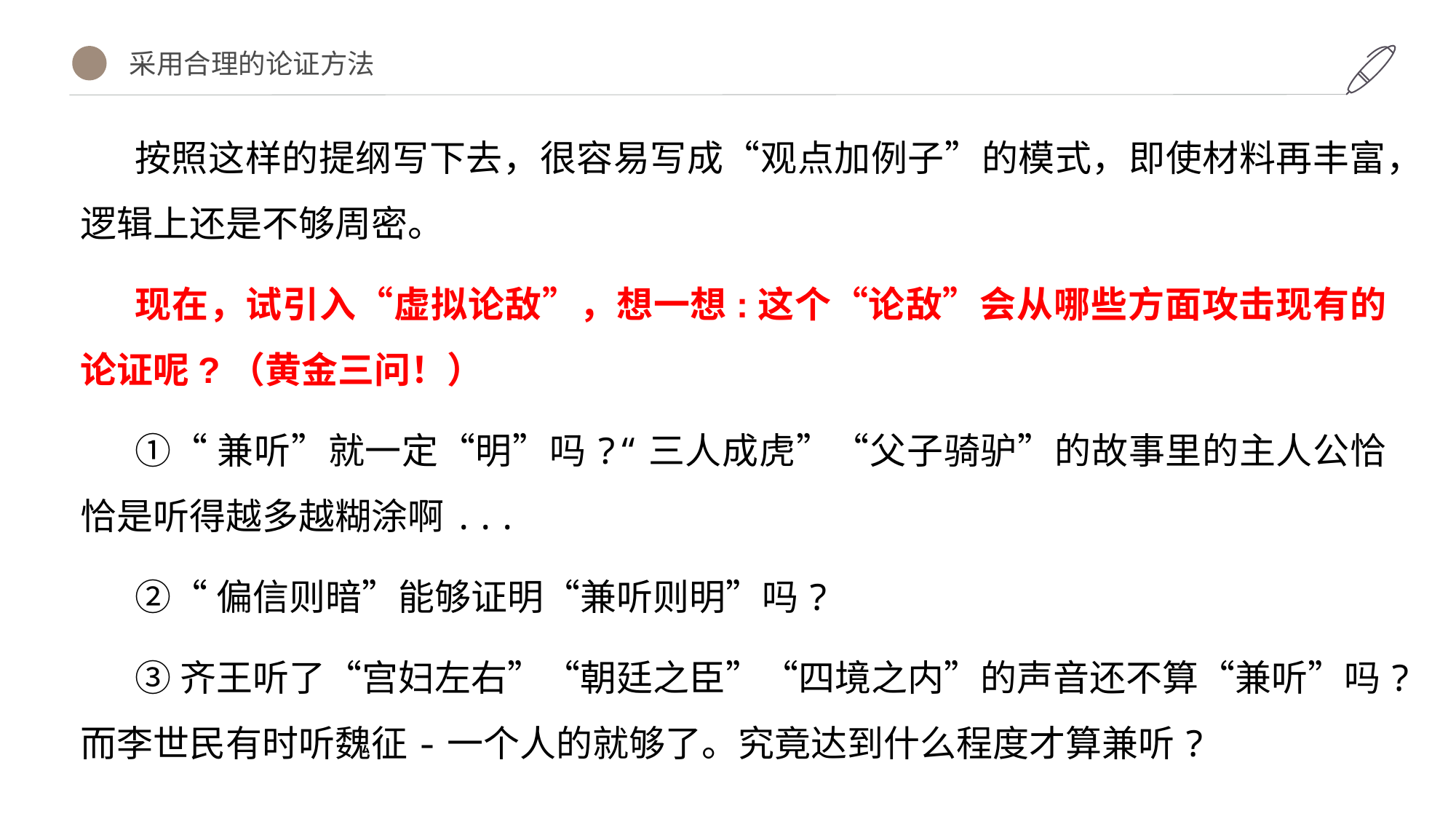

采用合理的论证方法

按照这样的提纲写下去，很容易写成“观点加例子”的模式，即使材料再丰富，逻辑上还是不够周密。
现在，试引入“虚拟论敌”，想一想:这个“论敌”会从哪些方面攻击现有的论证呢?（黄金三问！）
①“兼听”就一定“明”吗?“三人成虎”“父子骑驴”的故事里的主人公恰恰是听得越多越糊涂啊...
②“偏信则暗”能够证明“兼听则明”吗?
③齐王听了“宫妇左右”“朝廷之臣”“四境之内”的声音还不算“兼听”吗?而李世民有时听魏征-一个人的就够了。究竟达到什么程度才算兼听?